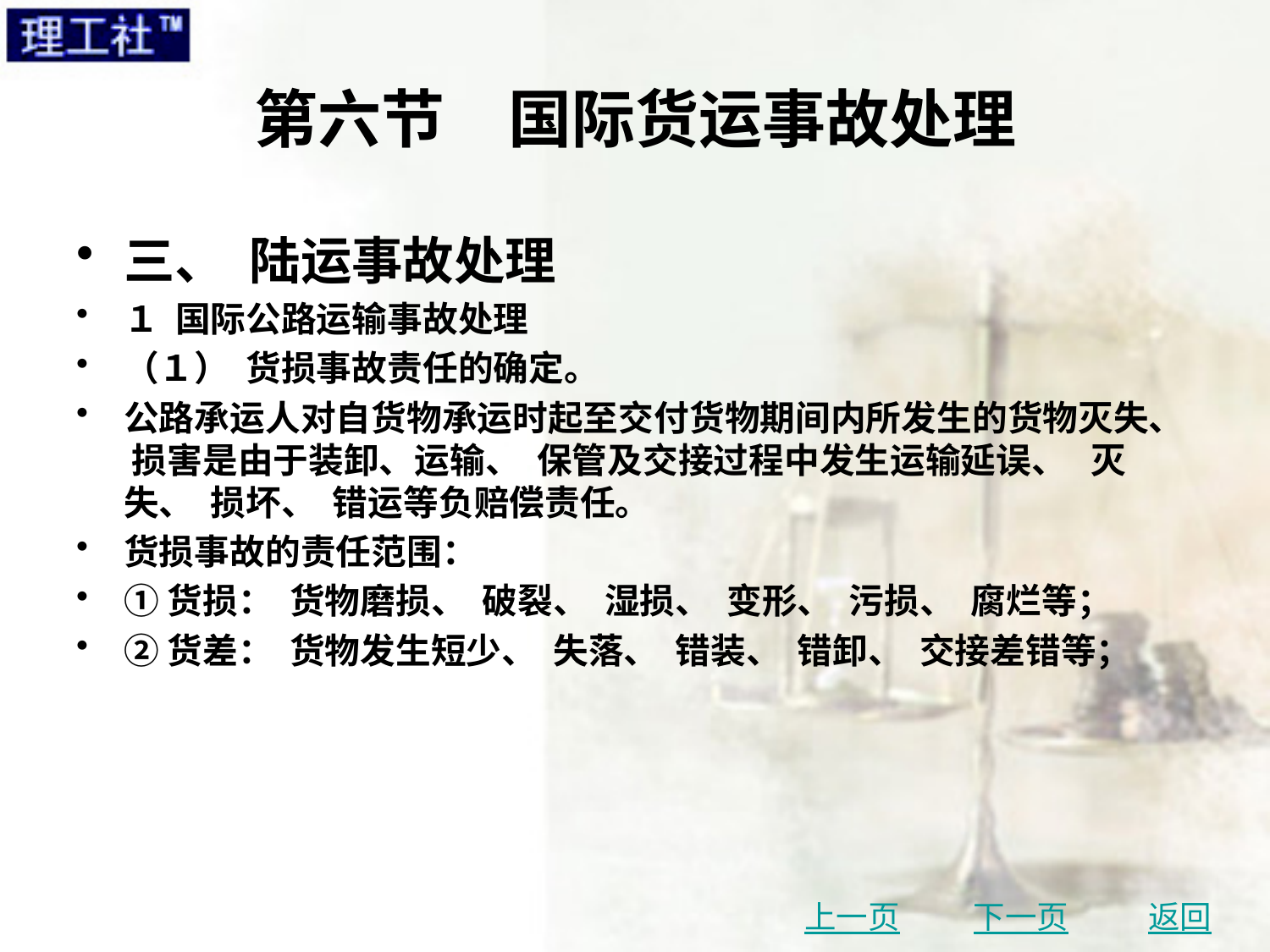

# 第六节　国际货运事故处理
三、  陆运事故处理
１  国际公路运输事故处理
（１）  货损事故责任的确定。
公路承运人对自货物承运时起至交付货物期间内所发生的货物灭失、   损害是由于装卸、运输、  保管及交接过程中发生运输延误、   灭失、  损坏、  错运等负赔偿责任。
货损事故的责任范围：
①货损：  货物磨损、  破裂、  湿损、  变形、  污损、  腐烂等；
②货差：  货物发生短少、  失落、  错装、  错卸、  交接差错等；

上一页
下一页
返回